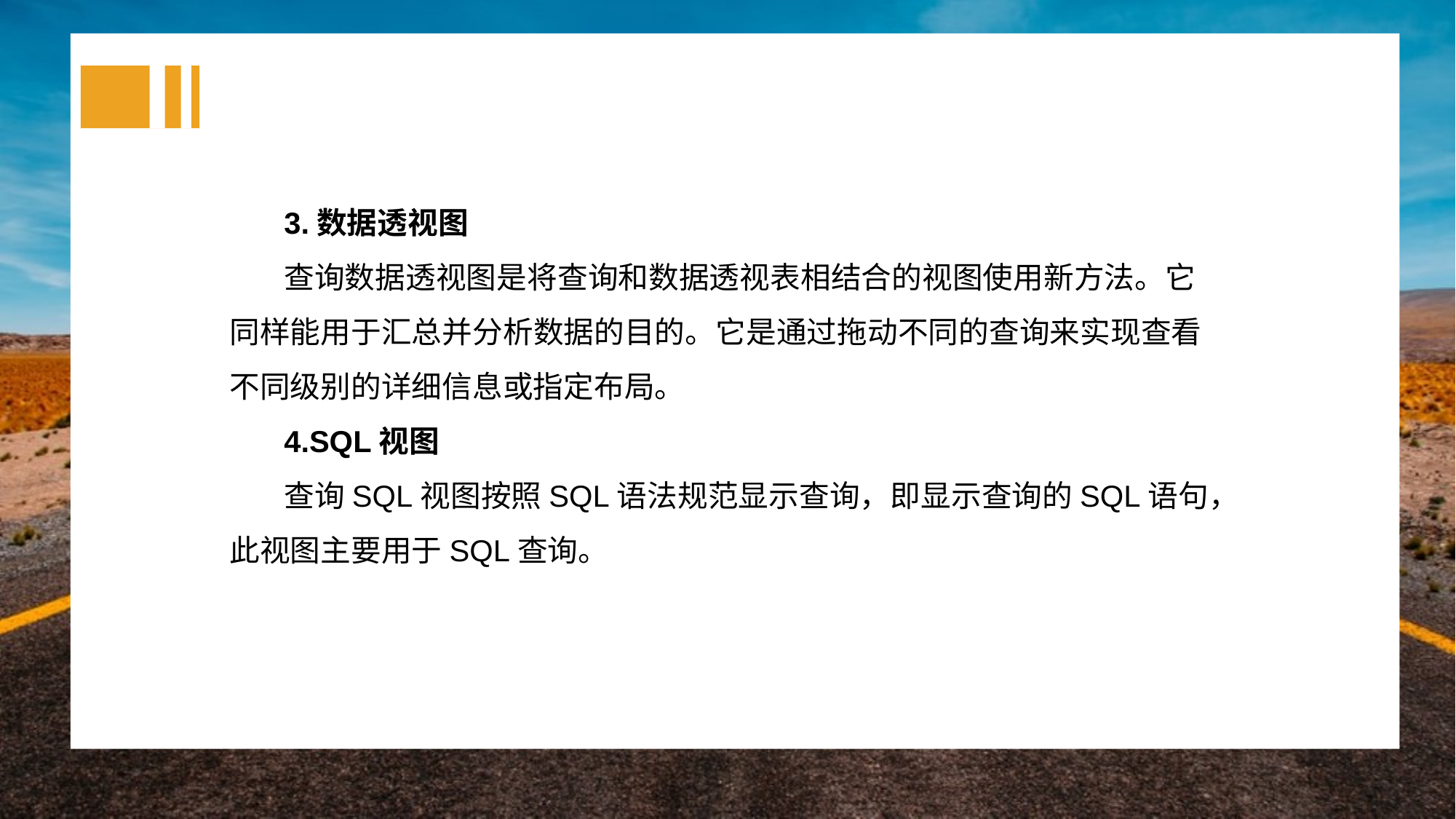

3.数据透视图
查询数据透视图是将查询和数据透视表相结合的视图使用新方法。它同样能用于汇总并分析数据的目的。它是通过拖动不同的查询来实现查看不同级别的详细信息或指定布局。
4.SQL视图
查询SQL视图按照SQL语法规范显示查询，即显示查询的SQL语句，此视图主要用于SQL查询。